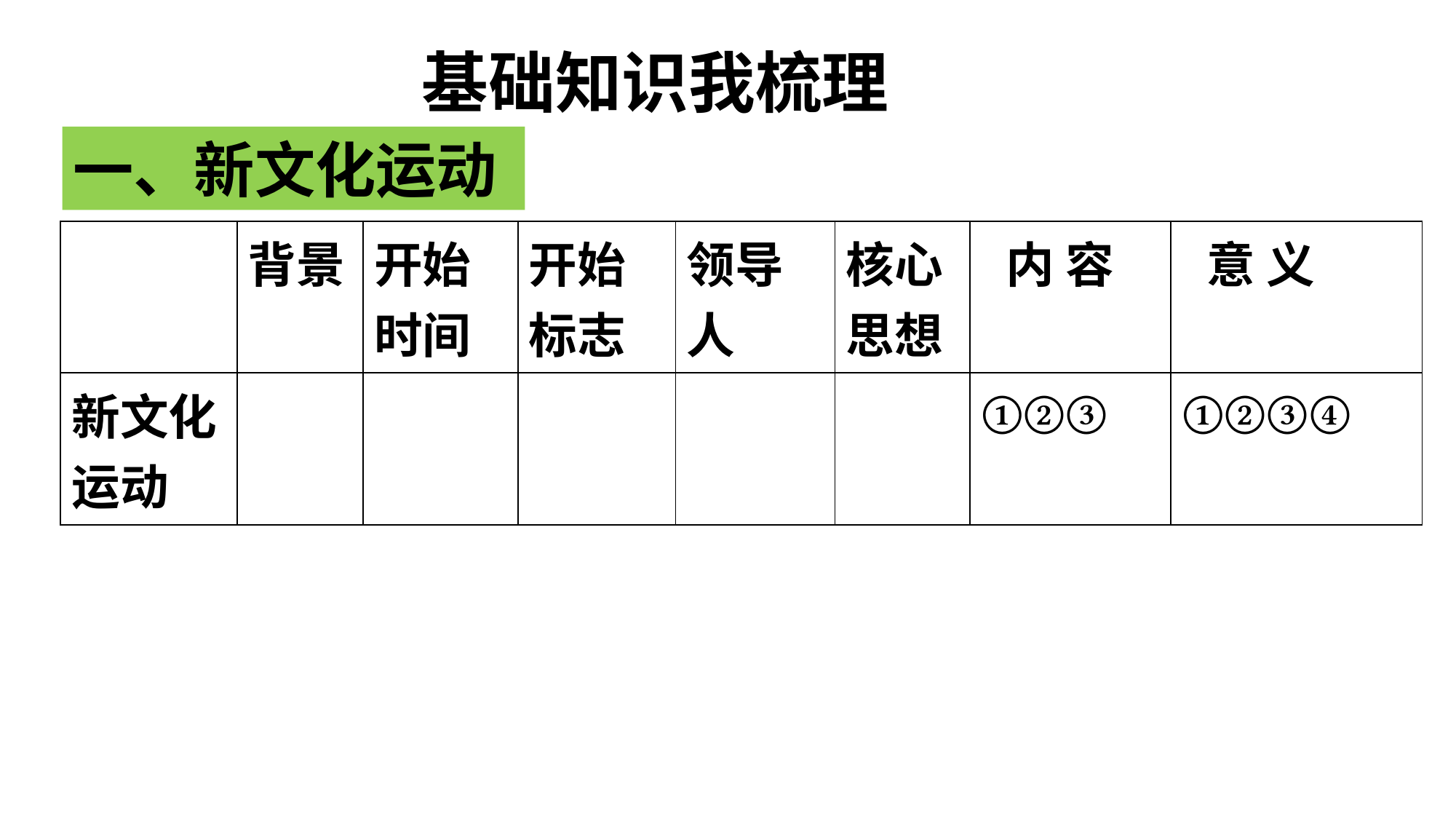

基础知识我梳理
一、新文化运动
|  | 背景 | 开始时间 | 开始标志 | 领导人 | 核心思想 | 内 容 | 意 义 |
| --- | --- | --- | --- | --- | --- | --- | --- |
| 新文化运动 |  |  |  |  |  | ①②③ | ①②③④ |